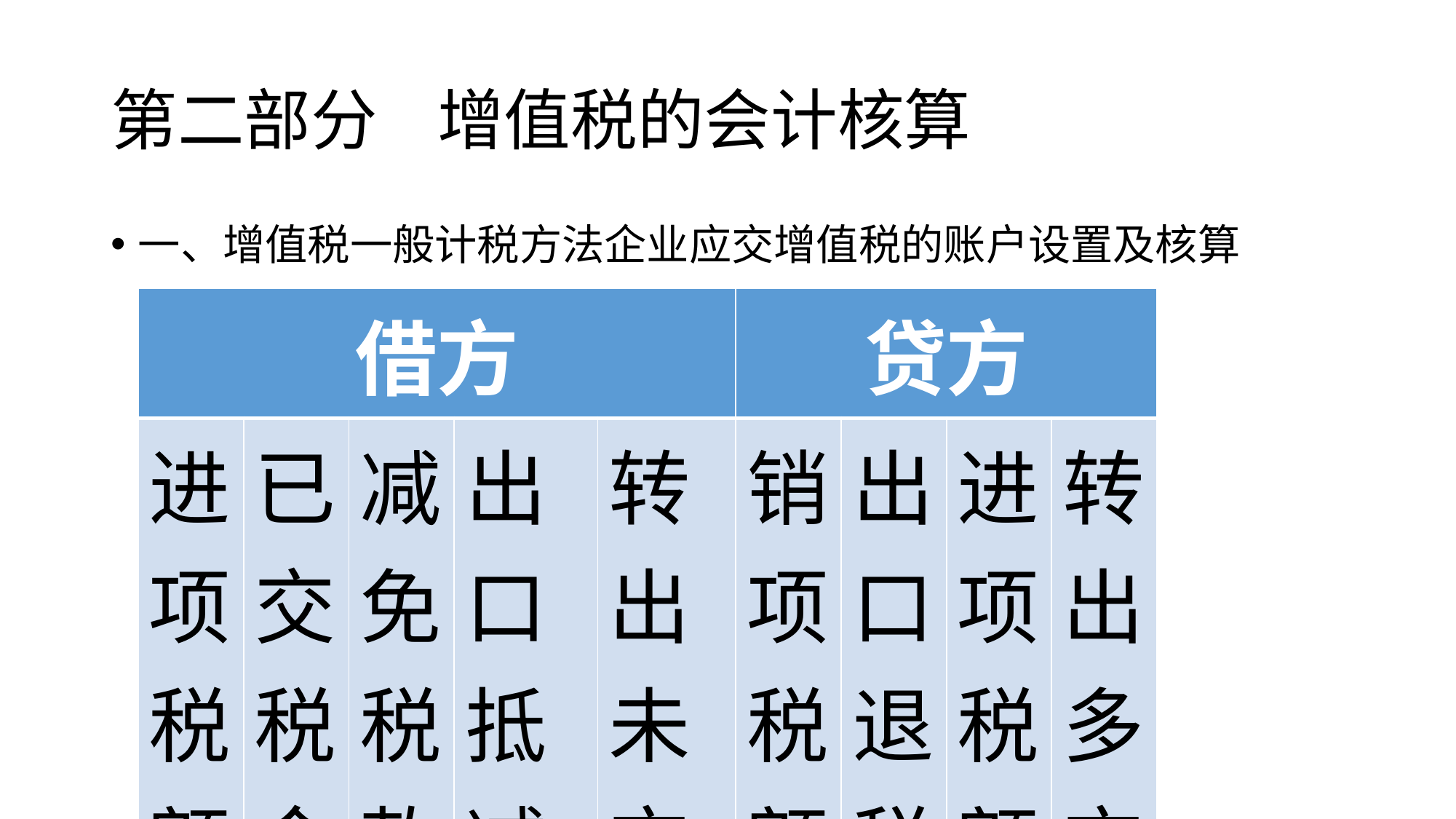

# 第二部分    增值税的会计核算
一、增值税一般计税方法企业应交增值税的账户设置及核算

| 借方 |  |  |  |  | 贷方 |  |  |  |
| --- | --- | --- | --- | --- | --- | --- | --- | --- |
| 进项税额 | 已交税金 | 减免税款 | 出口抵减内销产品应纳税额 | 转出未交增值税 | 销项税额 | 出口退税 | 进项税额转出 | 转出多交增值税 |
|  |  |  |  |  |  |  |  |  |